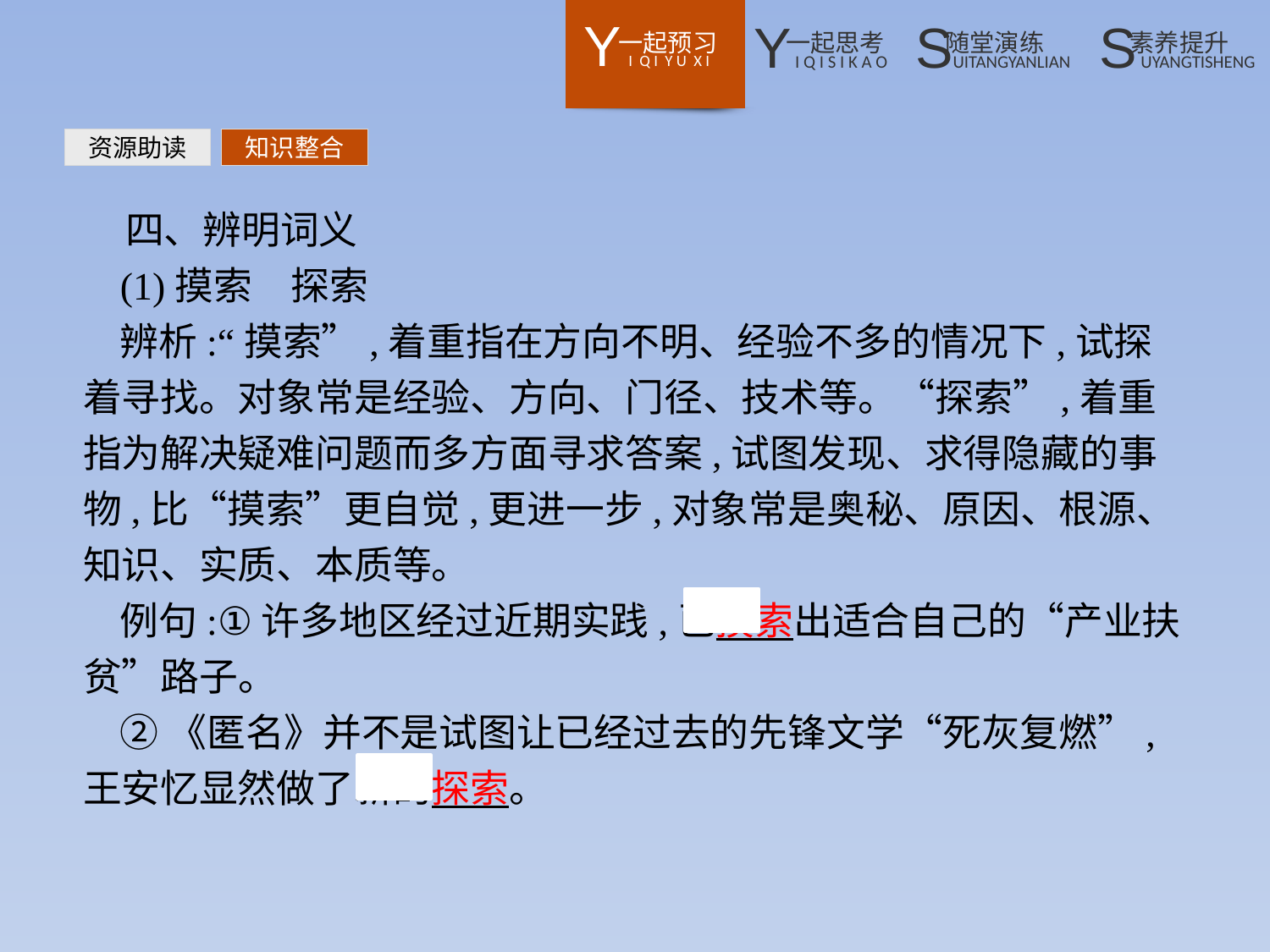

资源助读
知识整合
四、辨明词义
(1)摸索　探索
辨析:“摸索”,着重指在方向不明、经验不多的情况下,试探着寻找。对象常是经验、方向、门径、技术等。“探索”,着重指为解决疑难问题而多方面寻求答案,试图发现、求得隐藏的事物,比“摸索”更自觉,更进一步,对象常是奥秘、原因、根源、知识、实质、本质等。
例句:①许多地区经过近期实践,已摸索出适合自己的“产业扶贫”路子。
②《匿名》并不是试图让已经过去的先锋文学“死灰复燃”,王安忆显然做了新的探索。